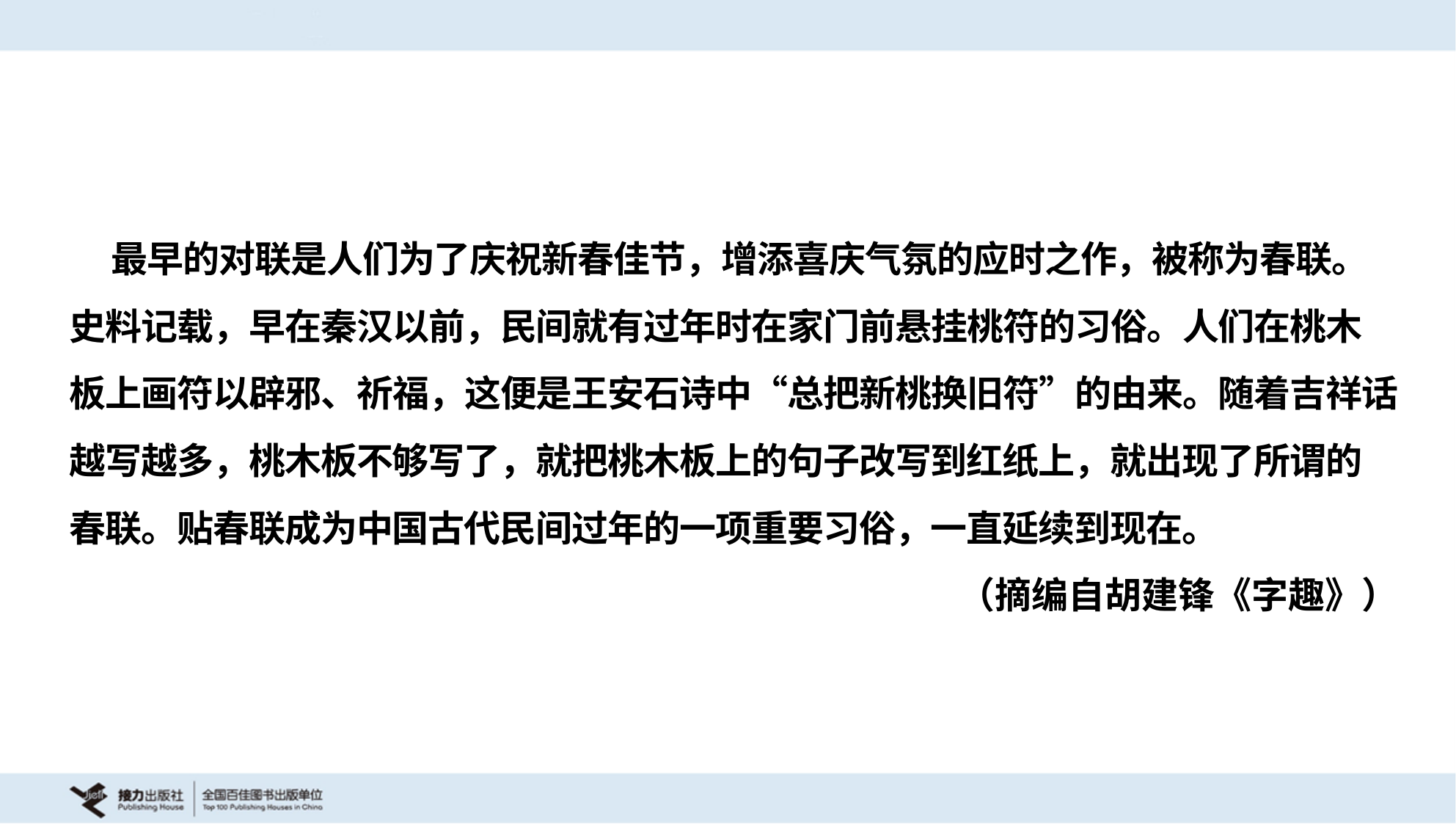

最早的对联是人们为了庆祝新春佳节，增添喜庆气氛的应时之作，被称为春联。
史料记载，早在秦汉以前，民间就有过年时在家门前悬挂桃符的习俗。人们在桃木
板上画符以辟邪、祈福，这便是王安石诗中“总把新桃换旧符”的由来。随着吉祥话
越写越多，桃木板不够写了，就把桃木板上的句子改写到红纸上，就出现了所谓的
春联。贴春联成为中国古代民间过年的一项重要习俗，一直延续到现在。
（摘编自胡建锋《字趣》）